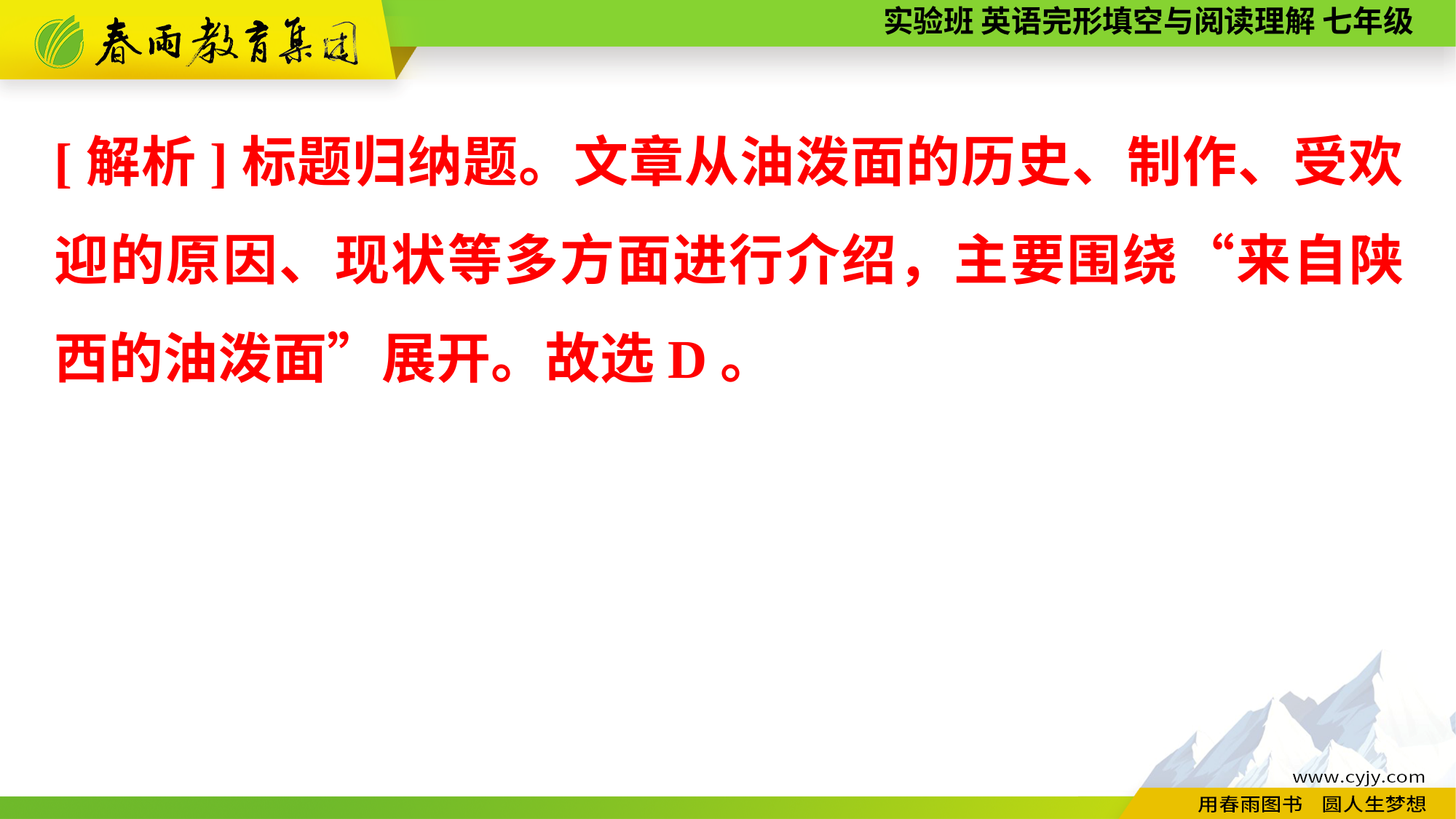

[解析]标题归纳题。文章从油泼面的历史、制作、受欢迎的原因、现状等多方面进行介绍，主要围绕“来自陕西的油泼面”展开。故选D。